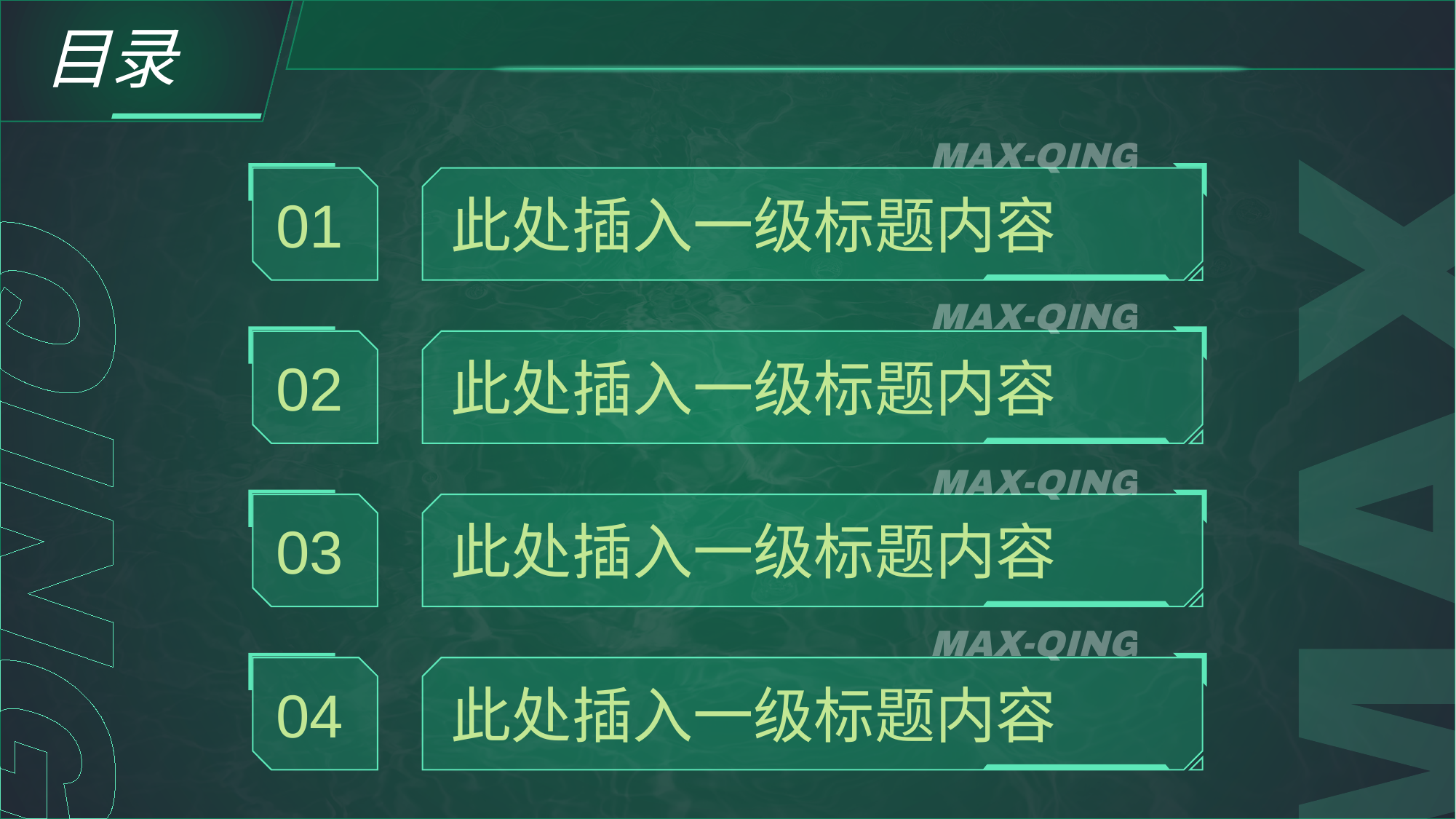

MAX-QING

01
此处插入一级标题内容
MAX-QING

02
此处插入一级标题内容

MAX-QING

03
此处插入一级标题内容
MAX-QING

04
此处插入一级标题内容